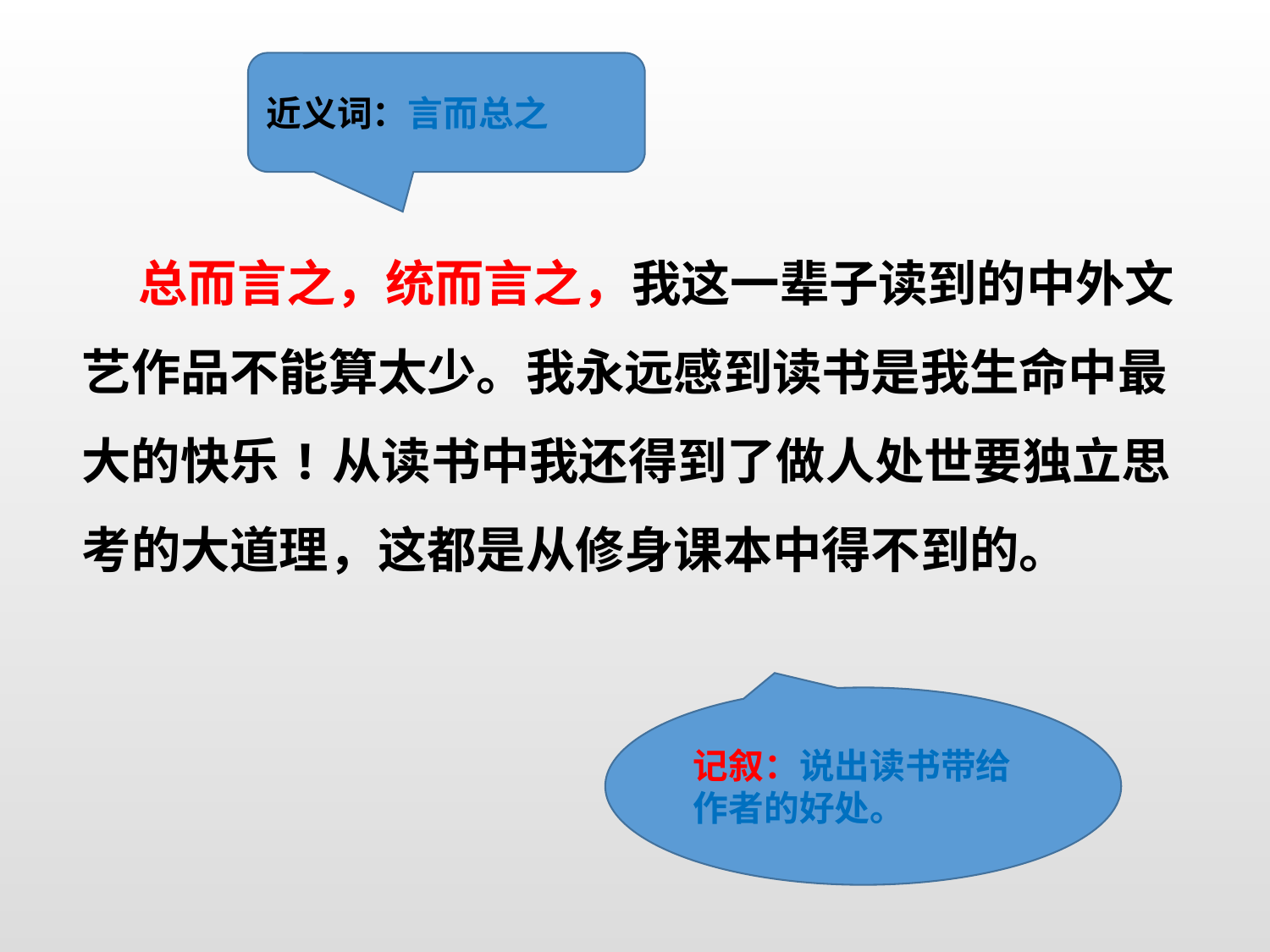

近义词：言而总之
    总而言之，统而言之，我这一辈子读到的中外文艺作品不能算太少。我永远感到读书是我生命中最大的快乐!从读书中我还得到了做人处世要独立思考的大道理，这都是从修身课本中得不到的。
记叙：说出读书带给作者的好处。